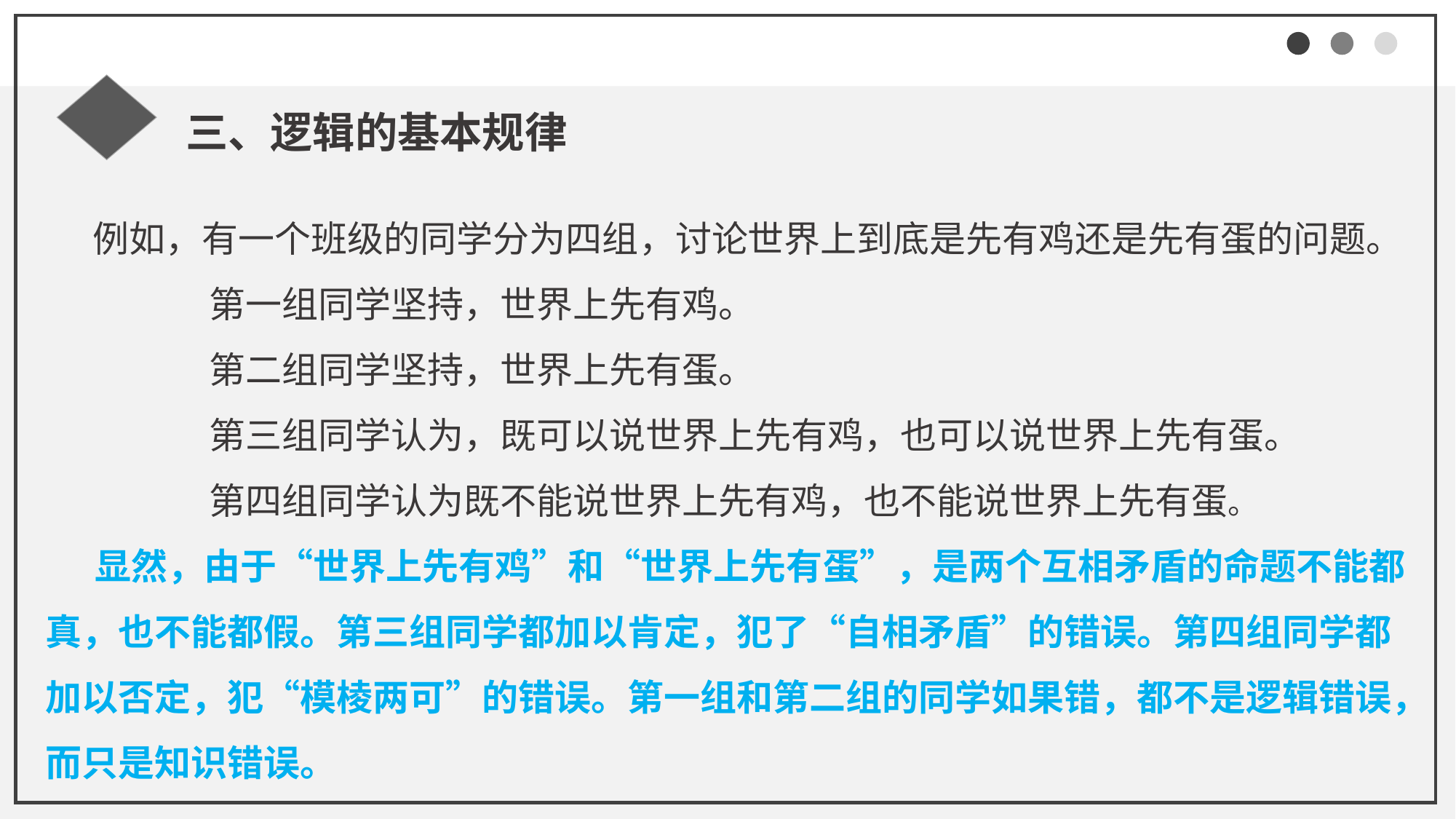

三、逻辑的基本规律
      例如，有一个班级的同学分为四组，讨论世界上到底是先有鸡还是先有蛋的问题。
第一组同学坚持，世界上先有鸡。
第二组同学坚持，世界上先有蛋。
第三组同学认为，既可以说世界上先有鸡，也可以说世界上先有蛋。
第四组同学认为既不能说世界上先有鸡，也不能说世界上先有蛋。
     显然，由于“世界上先有鸡”和“世界上先有蛋”，是两个互相矛盾的命题不能都真，也不能都假。第三组同学都加以肯定，犯了“自相矛盾”的错误。第四组同学都加以否定，犯“模棱两可”的错误。第一组和第二组的同学如果错，都不是逻辑错误，而只是知识错误。